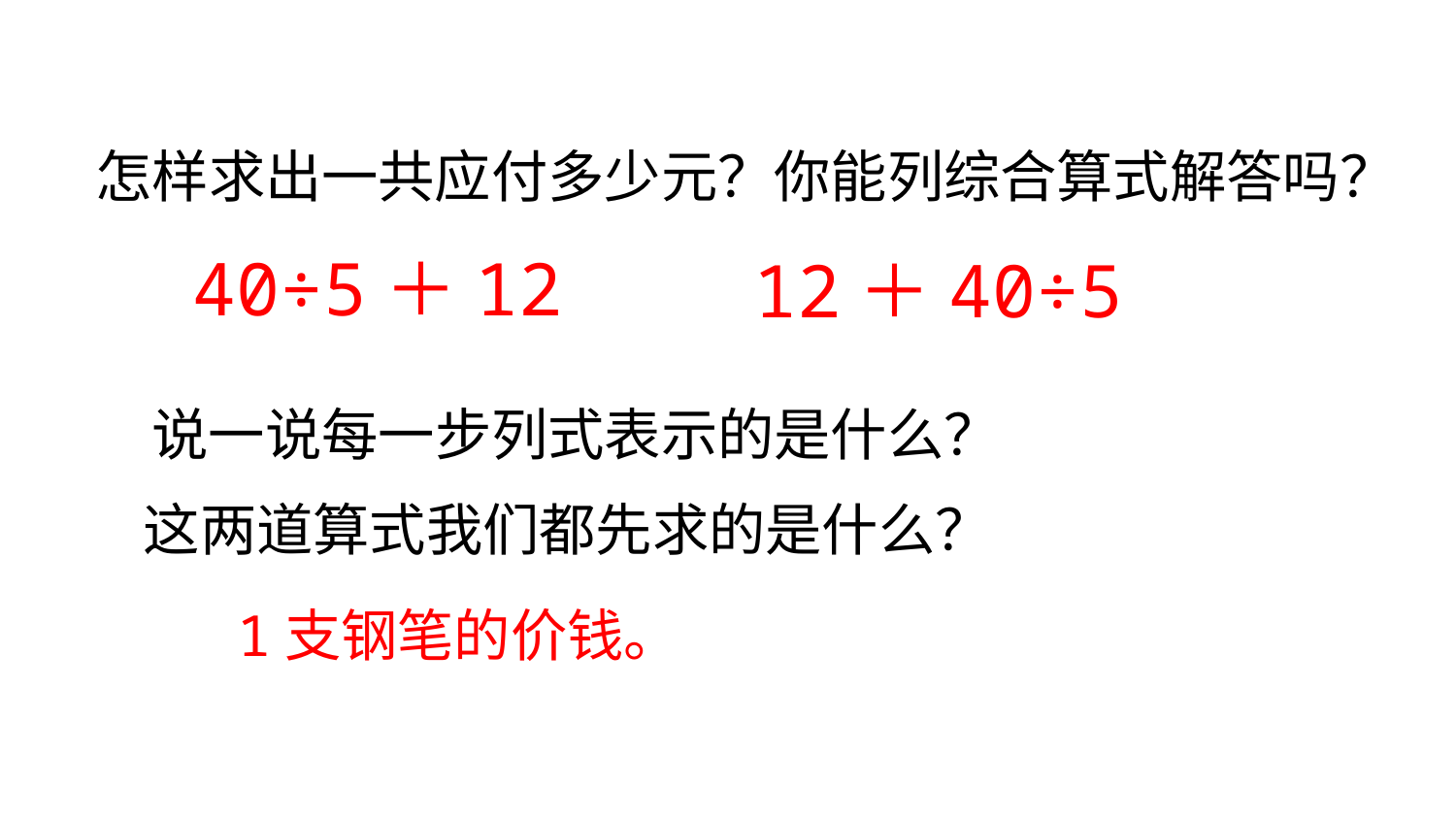

怎样求出一共应付多少元？你能列综合算式解答吗？
40÷5＋12
12＋40÷5
说一说每一步列式表示的是什么？
这两道算式我们都先求的是什么？
1支钢笔的价钱。